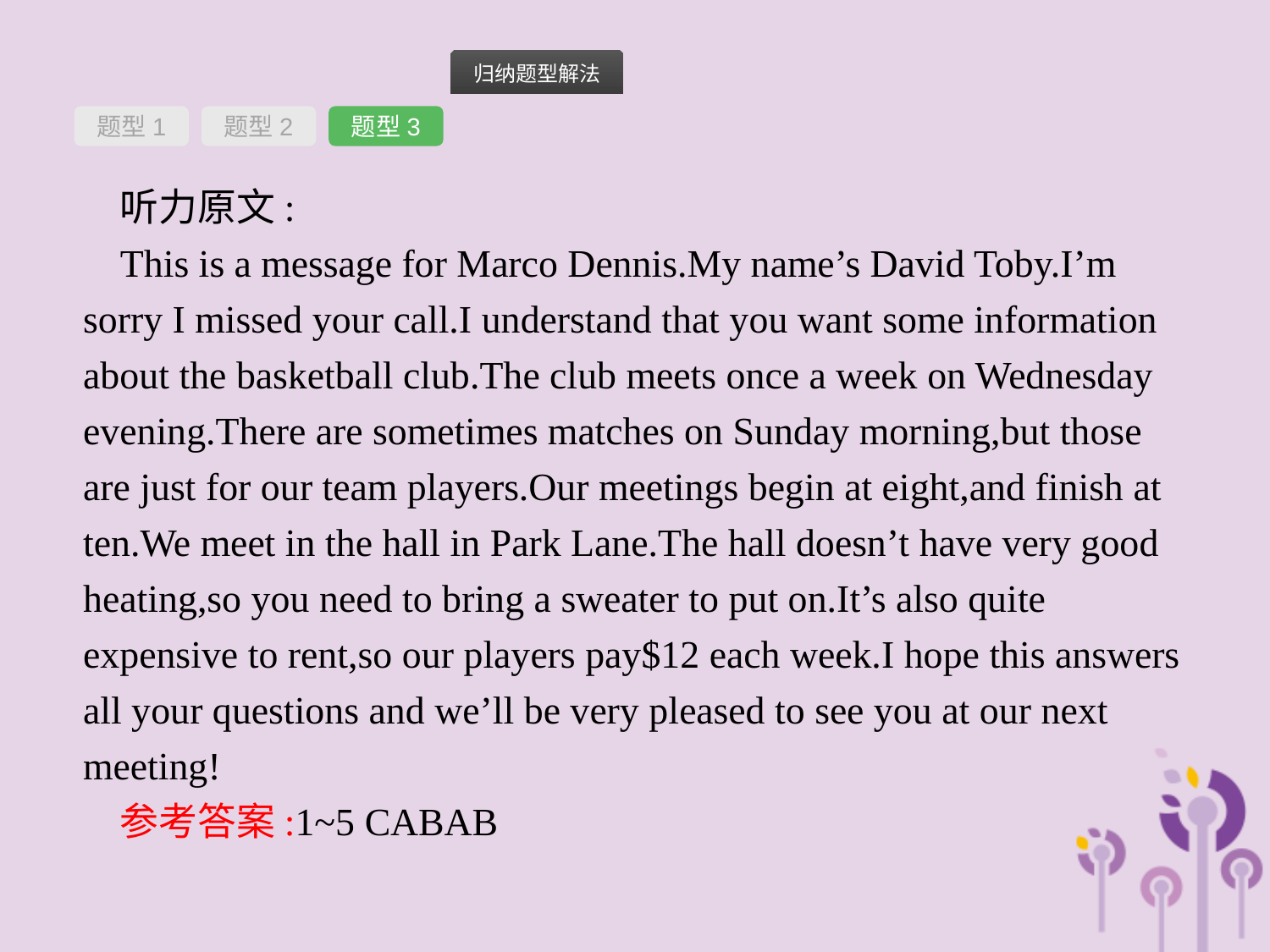

题型1
题型2
题型3
听力原文:
This is a message for Marco Dennis.My name’s David Toby.I’m sorry I missed your call.I understand that you want some information about the basketball club.The club meets once a week on Wednesday evening.There are sometimes matches on Sunday morning,but those are just for our team players.Our meetings begin at eight,and finish at ten.We meet in the hall in Park Lane.The hall doesn’t have very good heating,so you need to bring a sweater to put on.It’s also quite expensive to rent,so our players pay$12 each week.I hope this answers all your questions and we’ll be very pleased to see you at our next meeting!
参考答案:1~5 CABAB